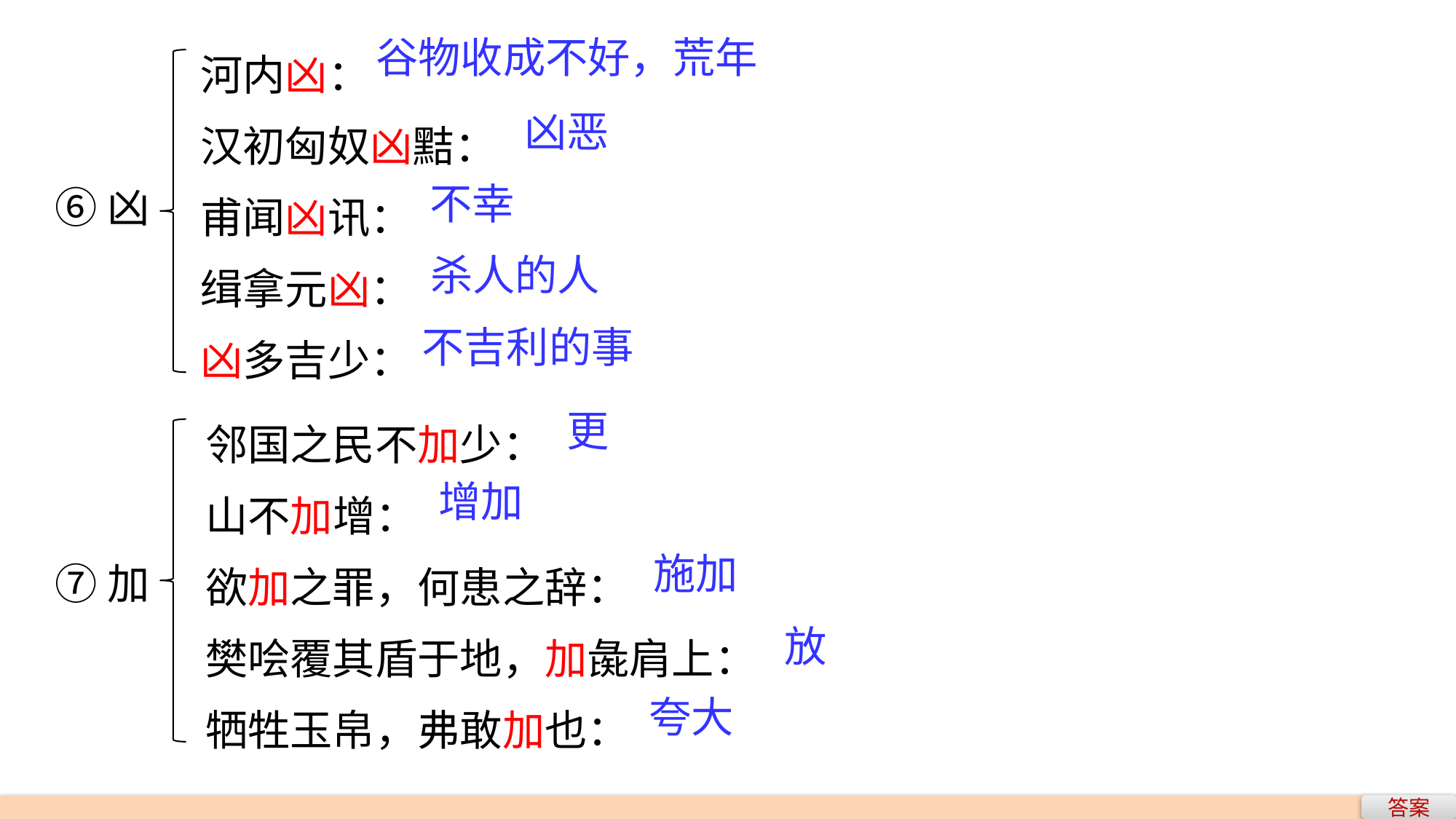

河内凶：
汉初匈奴凶黠：
甫闻凶讯：
缉拿元凶：
凶多吉少：
谷物收成不好，荒年

凶恶
不幸
⑥凶
杀人的人
不吉利的事
邻国之民不加少：
山不加增：
欲加之罪，何患之辞：
樊哙覆其盾于地，加彘肩上：
牺牲玉帛，弗敢加也：
更

增加
施加
⑦加
放
夸大
答案